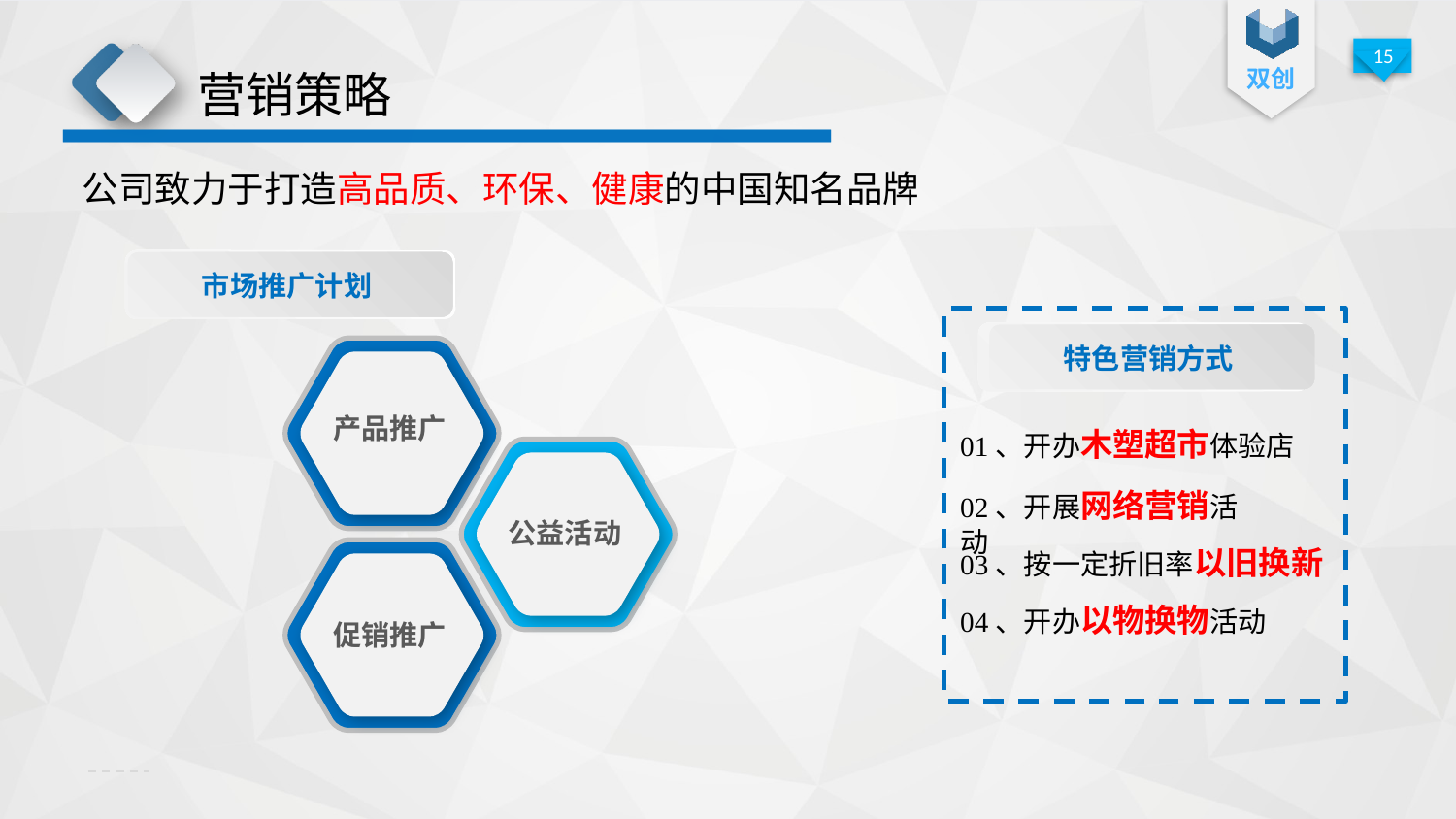

营销策略

公司致力于打造高品质、环保、健康的中国知名品牌

市场推广计划

特色营销方式

产品推广
01、开办木塑超市体验店

02、开展网络营销活动
公益活动
03、按一定折旧率以旧换新

04、开办以物换物活动
促销推广